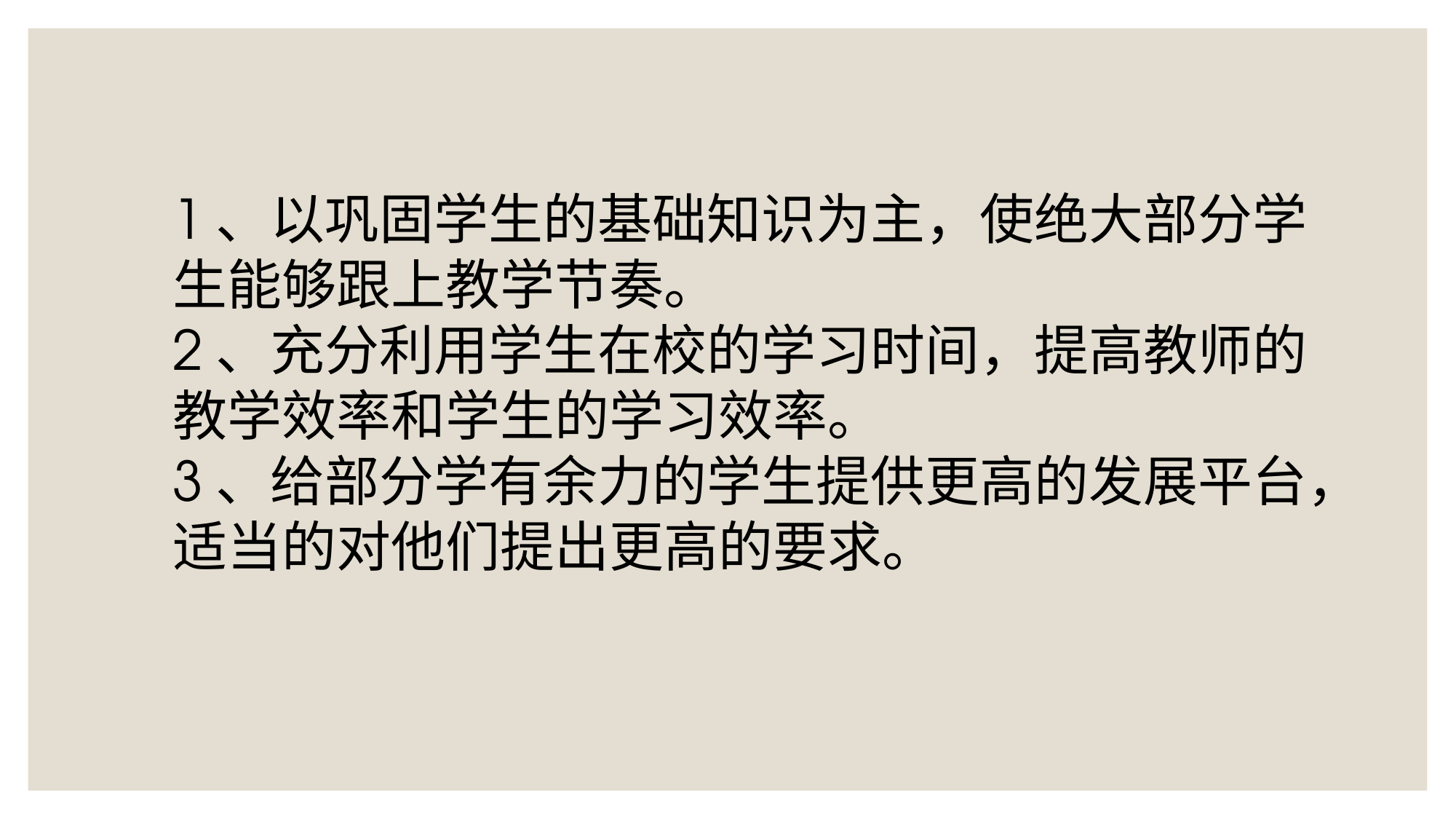

1、以巩固学生的基础知识为主，使绝大部分学生能够跟上教学节奏。
2、充分利用学生在校的学习时间，提高教师的教学效率和学生的学习效率。
3、给部分学有余力的学生提供更高的发展平台，适当的对他们提出更高的要求。